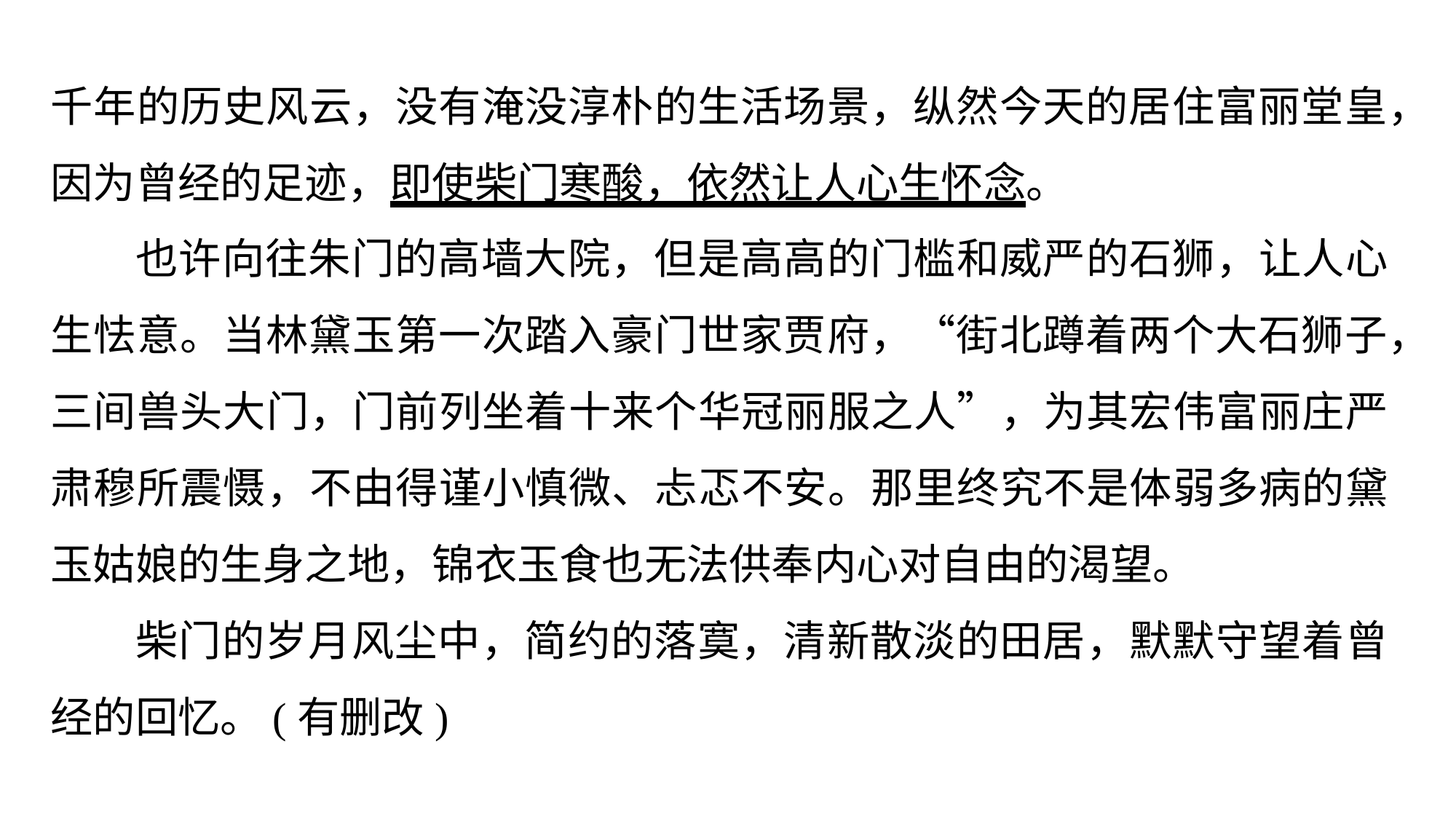

千年的历史风云，没有淹没淳朴的生活场景，纵然今天的居住富丽堂皇，因为曾经的足迹，即使柴门寒酸，依然让人心生怀念。
也许向往朱门的高墙大院，但是高高的门槛和威严的石狮，让人心生怯意。当林黛玉第一次踏入豪门世家贾府，“街北蹲着两个大石狮子，三间兽头大门，门前列坐着十来个华冠丽服之人”，为其宏伟富丽庄严肃穆所震慑，不由得谨小慎微、忐忑不安。那里终究不是体弱多病的黛玉姑娘的生身之地，锦衣玉食也无法供奉内心对自由的渴望。
柴门的岁月风尘中，简约的落寞，清新散淡的田居，默默守望着曾经的回忆。(有删改)